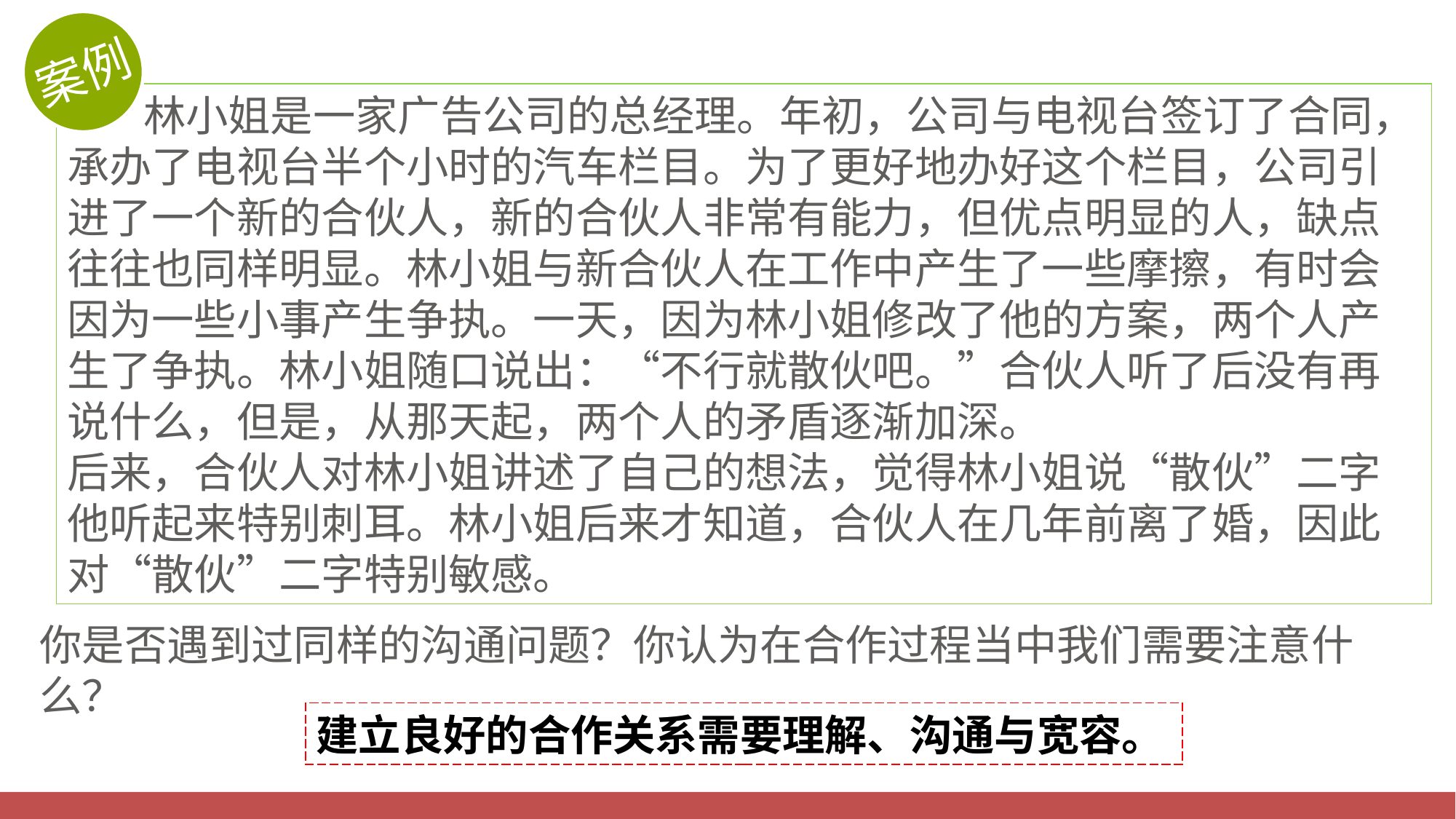

案例
       林小姐是一家广告公司的总经理。年初，公司与电视台签订了合同，承办了电视台半个小时的汽车栏目。为了更好地办好这个栏目，公司引进了一个新的合伙人，新的合伙人非常有能力，但优点明显的人，缺点往往也同样明显。林小姐与新合伙人在工作中产生了一些摩擦，有时会因为一些小事产生争执。一天，因为林小姐修改了他的方案，两个人产生了争执。林小姐随口说出：“不行就散伙吧。”合伙人听了后没有再说什么，但是，从那天起，两个人的矛盾逐渐加深。
后来，合伙人对林小姐讲述了自己的想法，觉得林小姐说“散伙”二字他听起来特别刺耳。林小姐后来才知道，合伙人在几年前离了婚，因此对“散伙”二字特别敏感。
你是否遇到过同样的沟通问题？你认为在合作过程当中我们需要注意什么？
建立良好的合作关系需要理解、沟通与宽容。